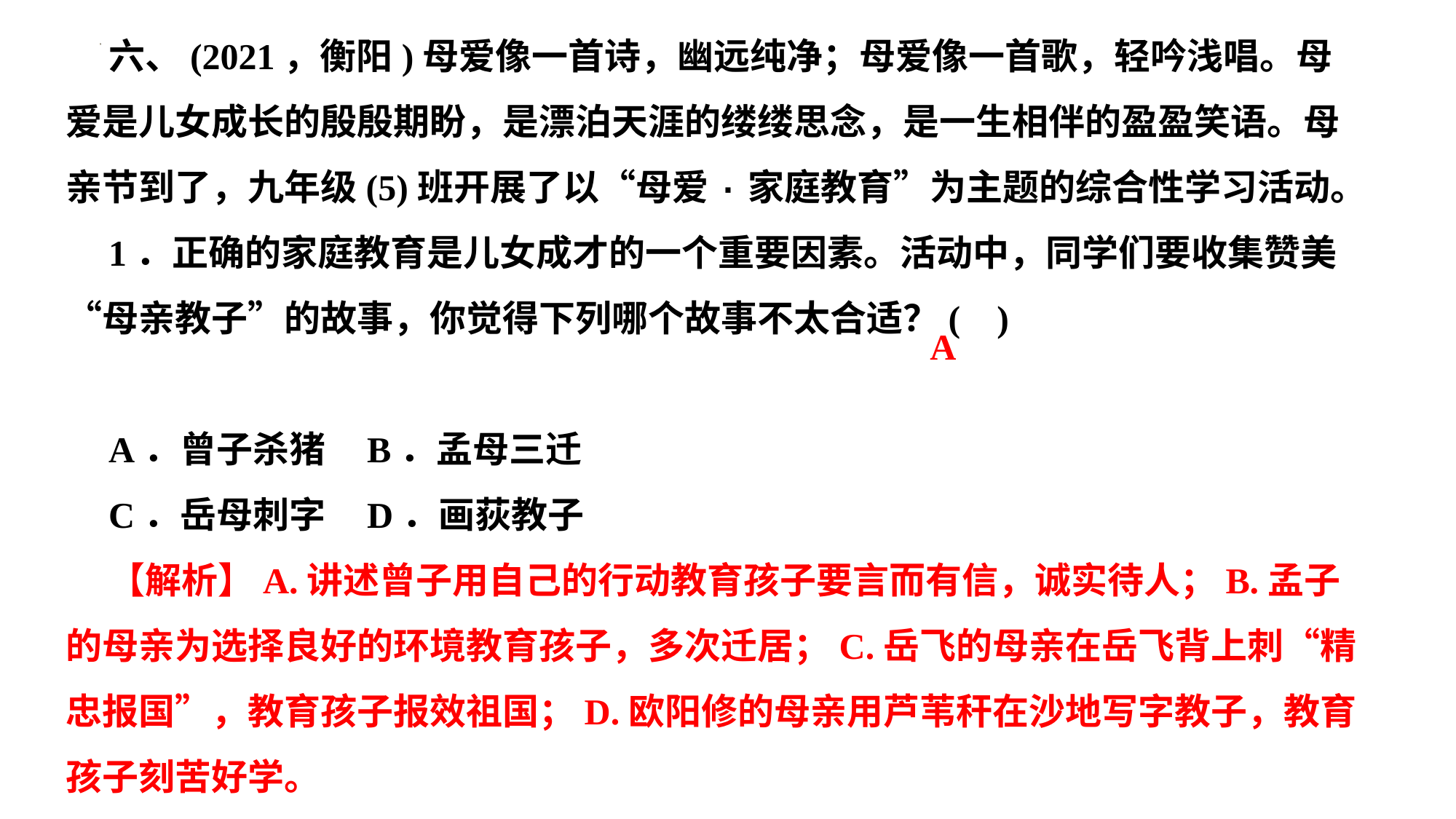

六、(2021，衡阳)母爱像一首诗，幽远纯净；母爱像一首歌，轻吟浅唱。母爱是儿女成长的殷殷期盼，是漂泊天涯的缕缕思念，是一生相伴的盈盈笑语。母亲节到了，九年级(5)班开展了以“母爱·家庭教育”为主题的综合性学习活动。
1．正确的家庭教育是儿女成才的一个重要因素。活动中，同学们要收集赞美“母亲教子”的故事，你觉得下列哪个故事不太合适？(    )
A．曾子杀猪    B．孟母三迁
C．岳母刺字    D．画荻教子
【解析】A.讲述曾子用自己的行动教育孩子要言而有信，诚实待人；B.孟子的母亲为选择良好的环境教育孩子，多次迁居；C.岳飞的母亲在岳飞背上刺“精忠报国”，教育孩子报效祖国；D.欧阳修的母亲用芦苇秆在沙地写字教子，教育孩子刻苦好学。
A